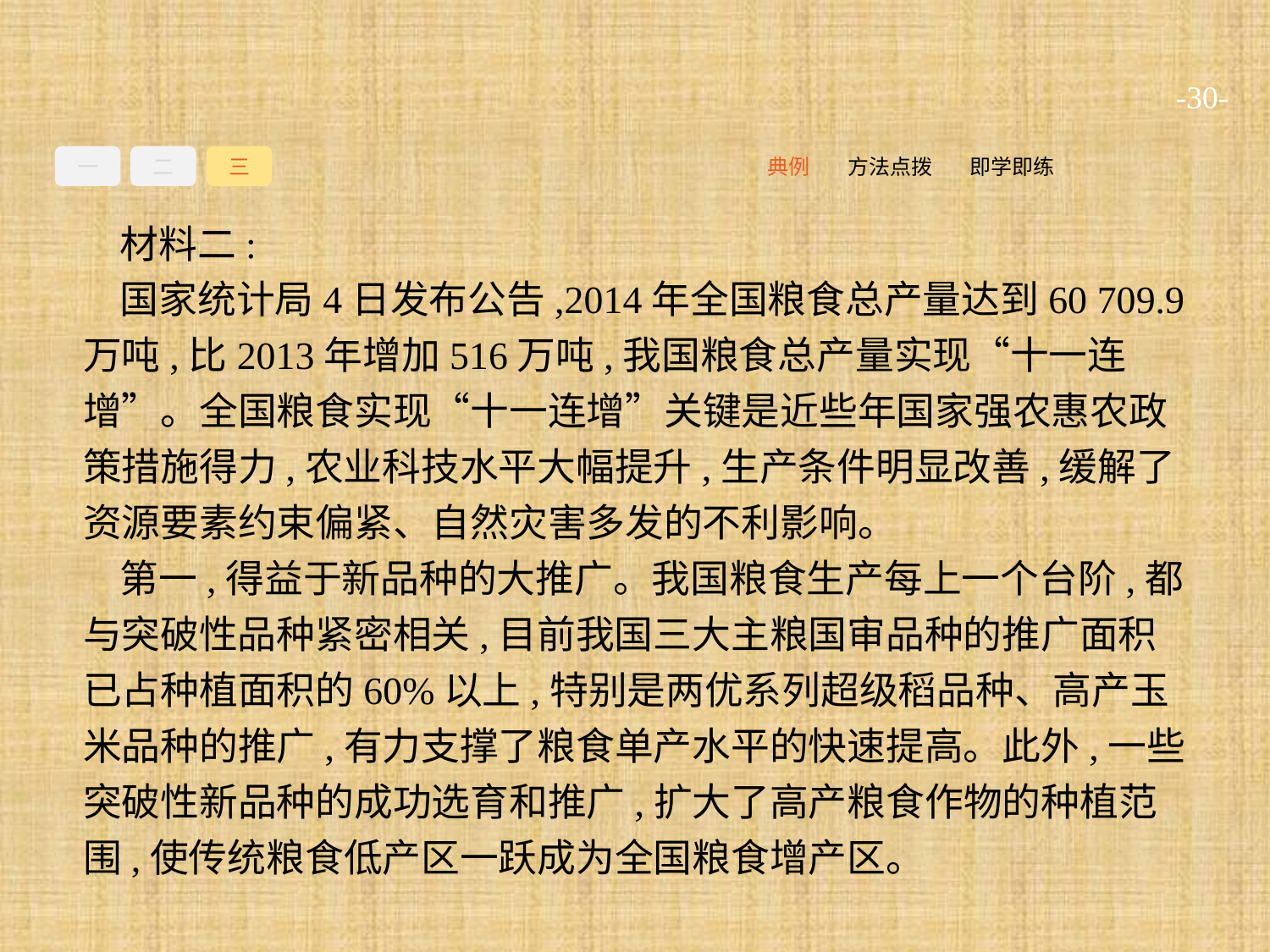

-30-
一
二
三
即学即练
方法点拨
典例
材料二:
国家统计局4日发布公告,2014年全国粮食总产量达到60 709.9万吨,比2013年增加516万吨,我国粮食总产量实现“十一连增”。全国粮食实现“十一连增”关键是近些年国家强农惠农政策措施得力,农业科技水平大幅提升,生产条件明显改善,缓解了资源要素约束偏紧、自然灾害多发的不利影响。
第一,得益于新品种的大推广。我国粮食生产每上一个台阶,都与突破性品种紧密相关,目前我国三大主粮国审品种的推广面积已占种植面积的60%以上,特别是两优系列超级稻品种、高产玉米品种的推广,有力支撑了粮食单产水平的快速提高。此外,一些突破性新品种的成功选育和推广,扩大了高产粮食作物的种植范围,使传统粮食低产区一跃成为全国粮食增产区。